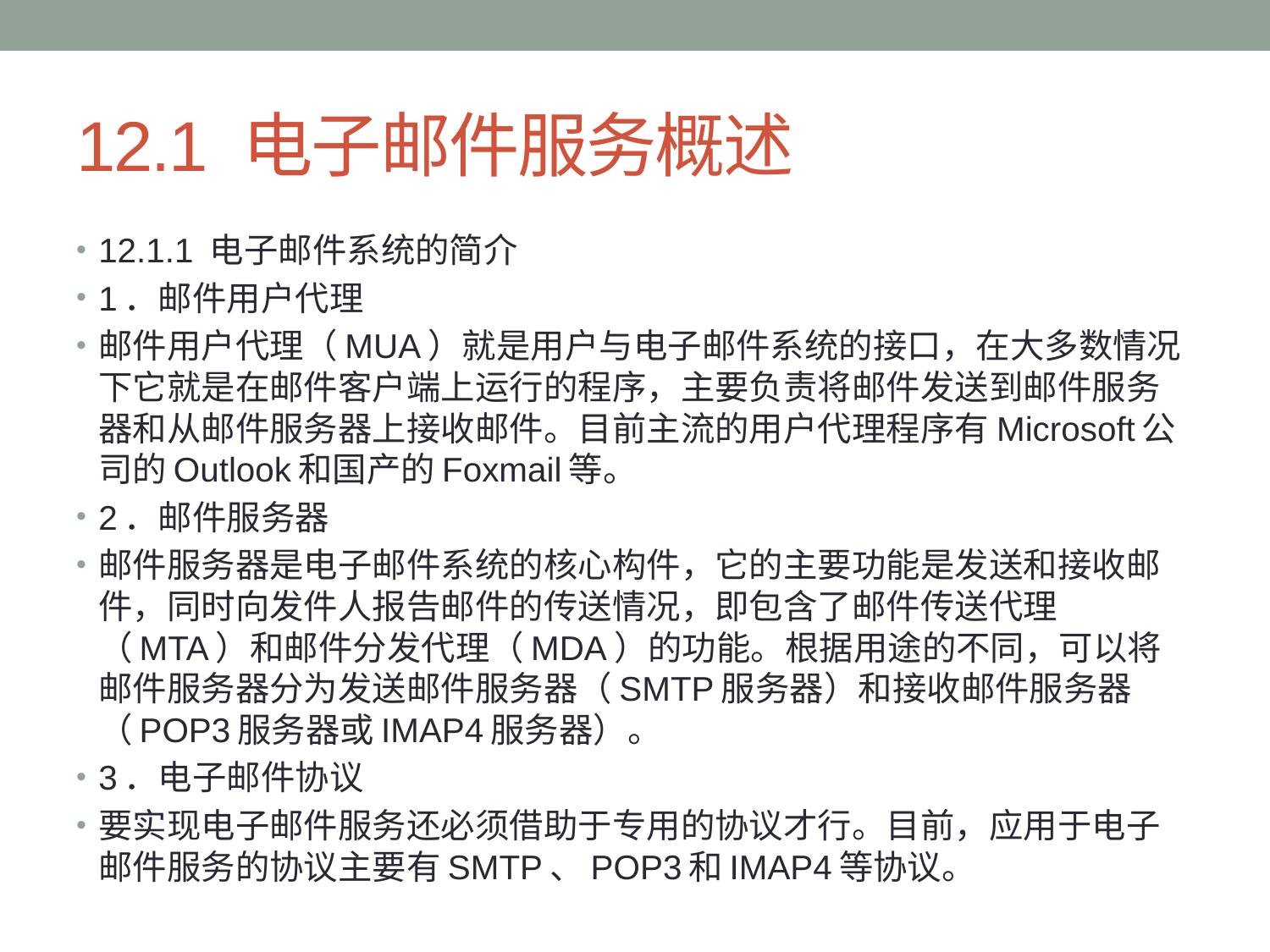

# 12.1 电子邮件服务概述
12.1.1 电子邮件系统的简介
1．邮件用户代理
邮件用户代理（MUA）就是用户与电子邮件系统的接口，在大多数情况下它就是在邮件客户端上运行的程序，主要负责将邮件发送到邮件服务器和从邮件服务器上接收邮件。目前主流的用户代理程序有Microsoft公司的Outlook和国产的Foxmail等。
2．邮件服务器
邮件服务器是电子邮件系统的核心构件，它的主要功能是发送和接收邮件，同时向发件人报告邮件的传送情况，即包含了邮件传送代理（MTA）和邮件分发代理（MDA）的功能。根据用途的不同，可以将邮件服务器分为发送邮件服务器（SMTP服务器）和接收邮件服务器（POP3服务器或IMAP4服务器）。
3．电子邮件协议
要实现电子邮件服务还必须借助于专用的协议才行。目前，应用于电子邮件服务的协议主要有SMTP、POP3和IMAP4等协议。